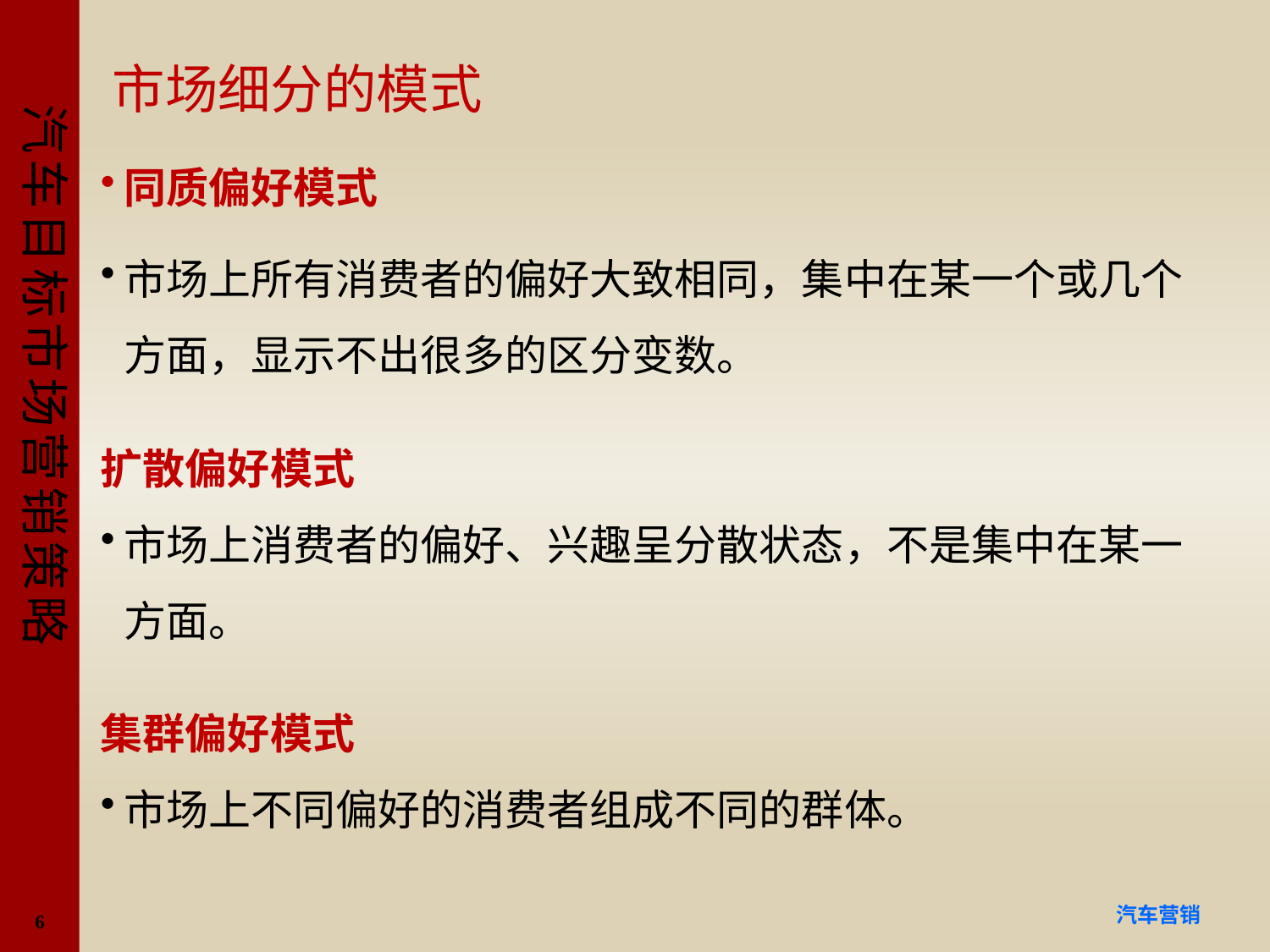

# 市场细分的模式
同质偏好模式
市场上所有消费者的偏好大致相同，集中在某一个或几个方面，显示不出很多的区分变数。
扩散偏好模式
市场上消费者的偏好、兴趣呈分散状态，不是集中在某一方面。
集群偏好模式
市场上不同偏好的消费者组成不同的群体。

6